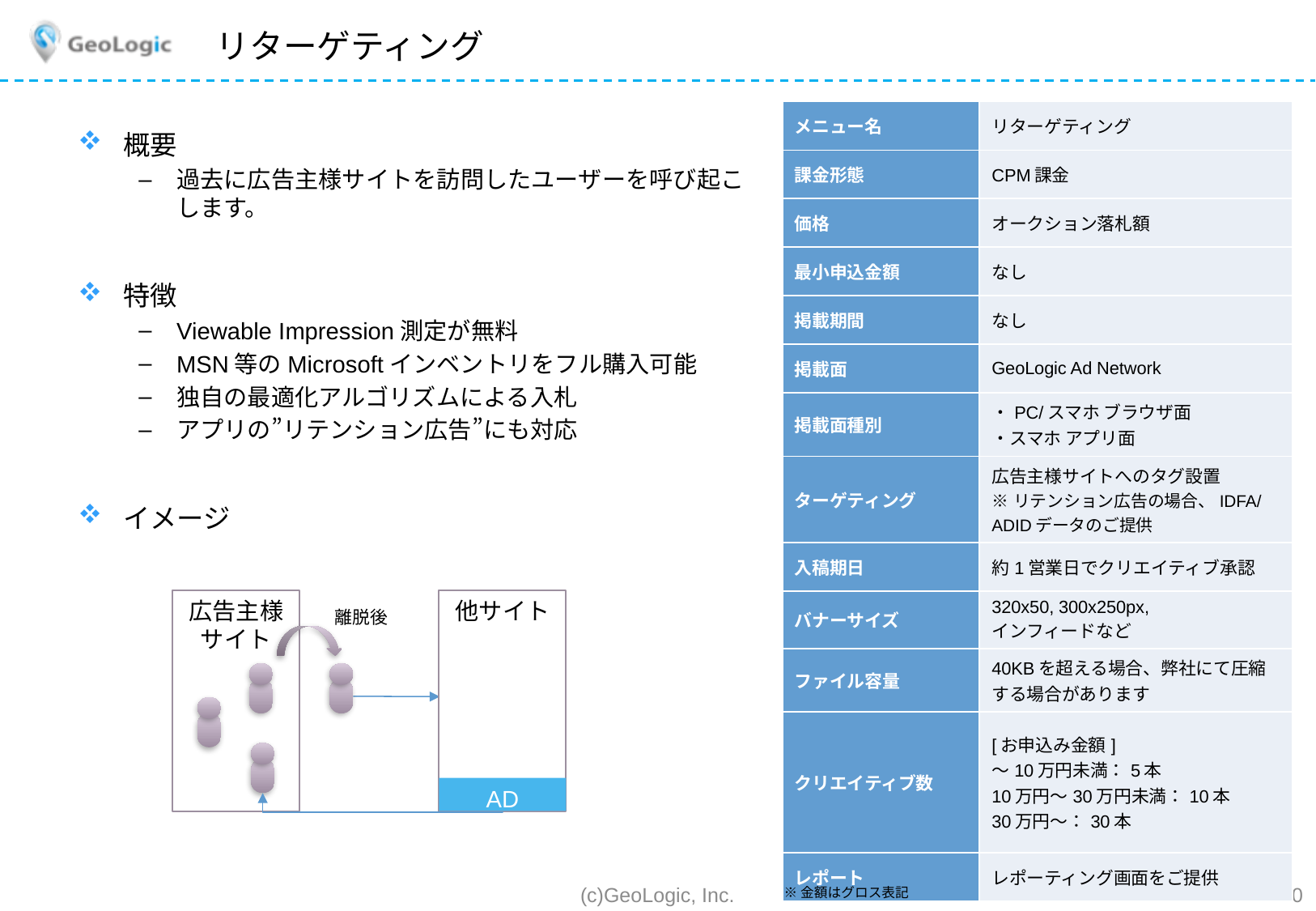

# リターゲティング
| メニュー名 | リターゲティング |
| --- | --- |
| 課金形態 | CPM課金 |
| 価格 | オークション落札額 |
| 最小申込金額 | なし |
| 掲載期間 | なし |
| 掲載面 | GeoLogic Ad Network |
| 掲載面種別 | ・PC/スマホ ブラウザ面 ・スマホ アプリ面 |
| ターゲティング | 広告主様サイトへのタグ設置 ※リテンション広告の場合、IDFA/ADIDデータのご提供 |
| 入稿期日 | 約1営業日でクリエイティブ承認 |
| バナーサイズ | 320x50, 300x250px, インフィードなど |
| ファイル容量 | 40KBを超える場合、弊社にて圧縮する場合があります |
| クリエイティブ数 | [お申込み金額] 〜10万円未満：5本 10万円〜30万円未満：10本 30万円〜：30本 |
| レポート | レポーティング画面をご提供 |
概要
過去に広告主様サイトを訪問したユーザーを呼び起こします。

特徴
Viewable Impression測定が無料
MSN等のMicrosoftインベントリをフル購入可能
独自の最適化アルゴリズムによる入札
アプリの”リテンション広告”にも対応

イメージ
広告主様
サイト
他サイト
離脱後

AD
※金額はグロス表記
(c)GeoLogic, Inc.
20